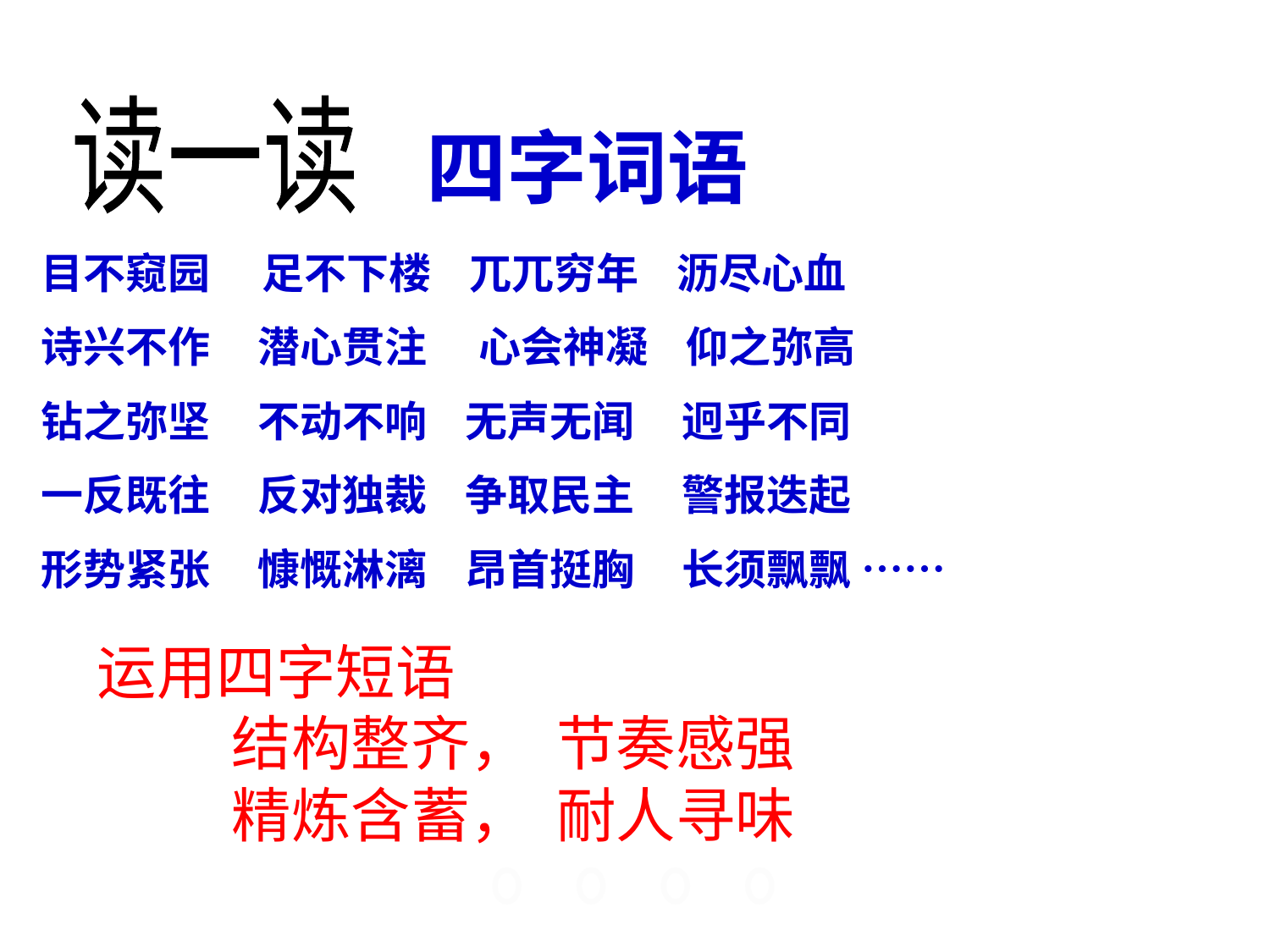

读一读
# 四字词语
目不窥园　 足不下楼    兀兀穷年    沥尽心血
诗兴不作     潜心贯注　 心会神凝    仰之弥高
钻之弥坚     不动不响    无声无闻     迥乎不同
一反既往     反对独裁    争取民主     警报迭起
形势紧张     慷慨淋漓    昂首挺胸     长须飘飘 ……
运用四字短语
         结构整齐，  节奏感强
         精炼含蓄，  耐人寻味